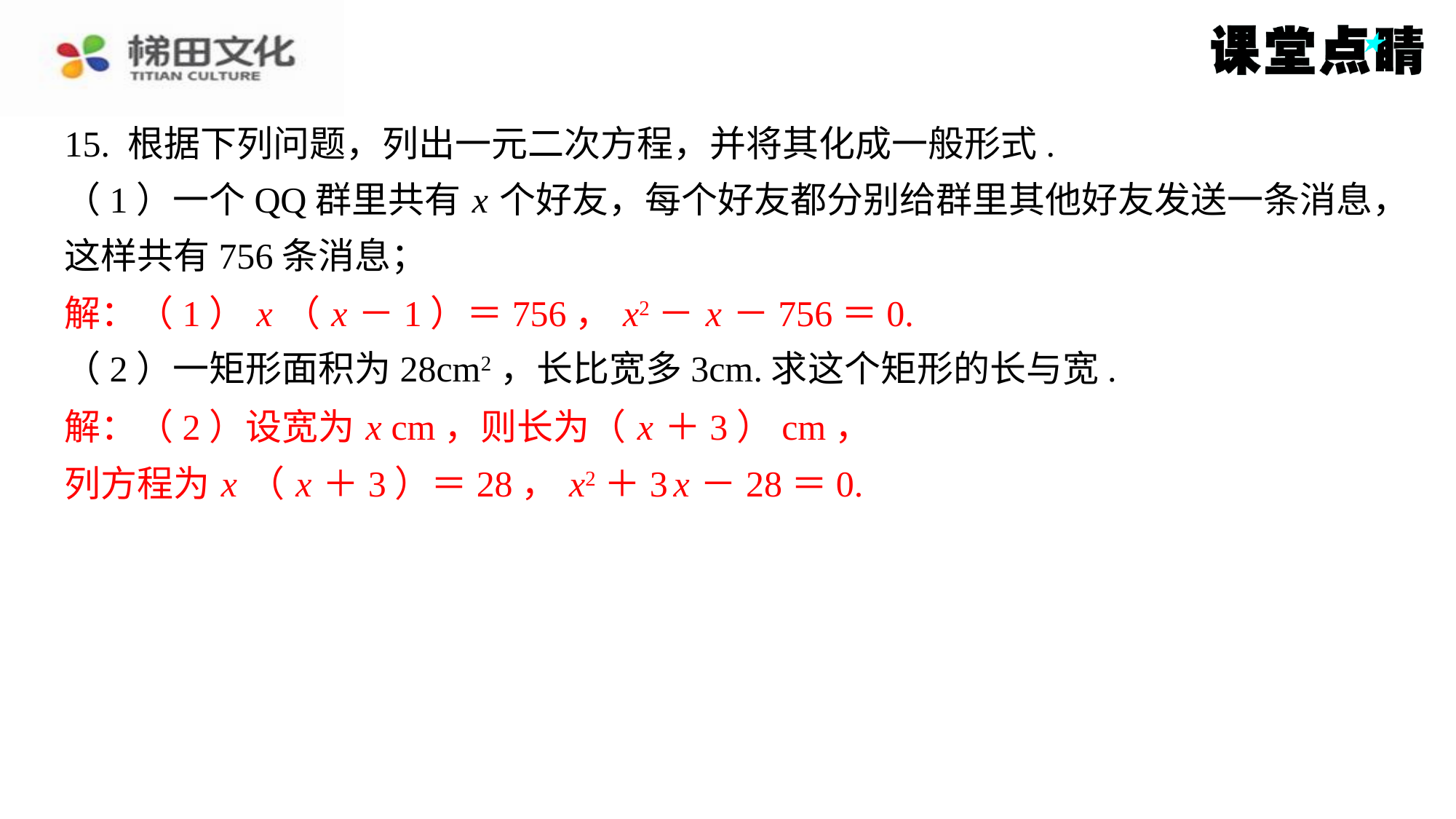

15. 根据下列问题，列出一元二次方程，并将其化成一般形式.
（1）一个QQ群里共有 x 个好友，每个好友都分别给群里其他好友发送一条消息，
这样共有756条消息；
解：（1） x （ x －1）＝756， x2－ x －756＝0.
（2）一矩形面积为28cm2，长比宽多3cm.求这个矩形的长与宽.
解：（2）设宽为 x cm，则长为（ x ＋3）cm，
列方程为 x （ x ＋3）＝28， x2＋3 x －28＝0.
解：（1） x （ x －1）＝756， x2－ x －756＝0.
解：（2）设宽为 x cm，则长为（ x ＋3）cm，
列方程为 x （ x ＋3）＝28， x2＋3 x －28＝0.